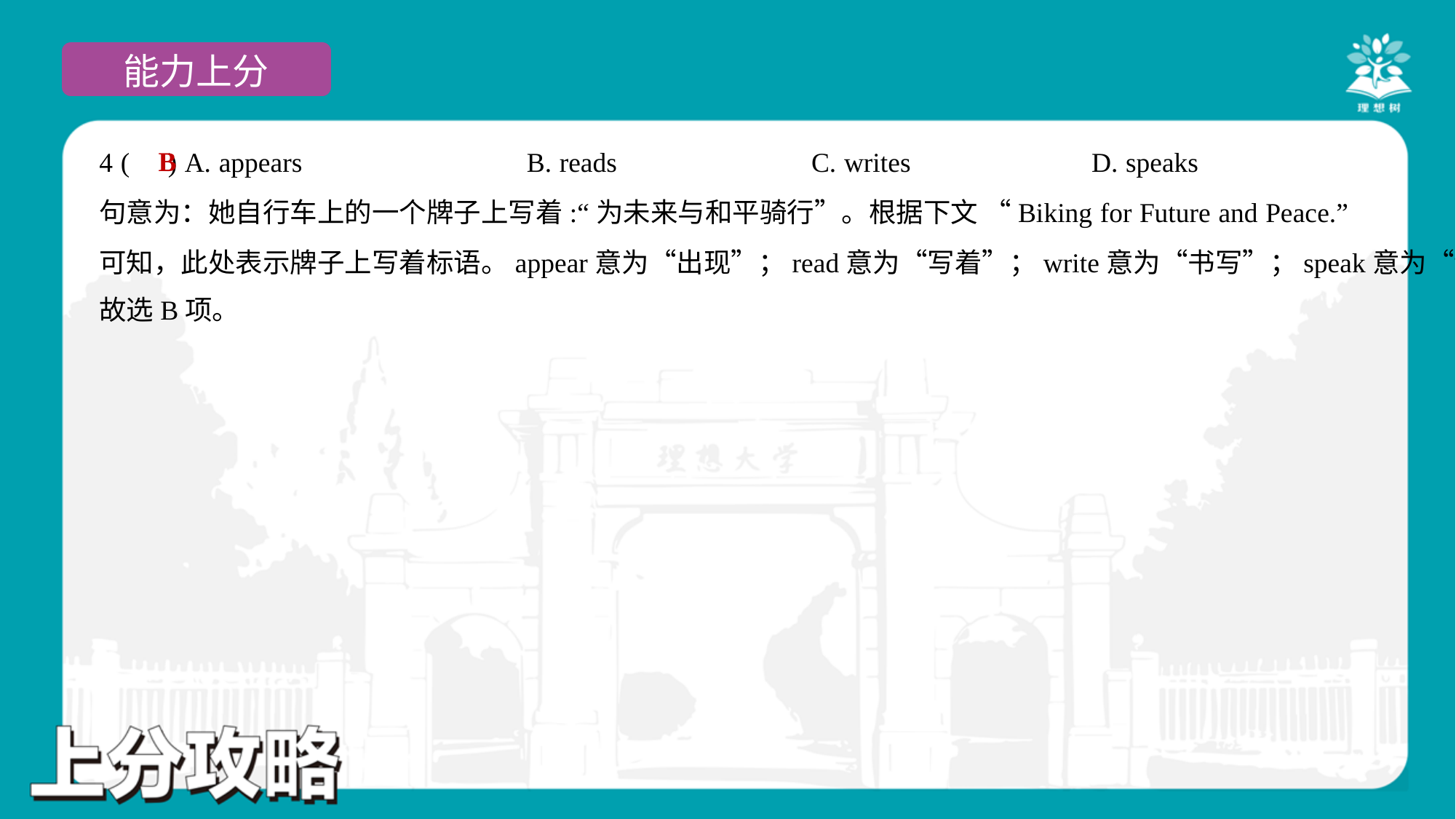

B
4 (     ) A. appears	B. reads	C. writes	D. speaks
句意为：她自行车上的一个牌子上写着:“为未来与和平骑行”。根据下文 “Biking for Future and Peace.”
可知，此处表示牌子上写着标语。appear意为“出现”；read意为“写着”；write意为“书写”；speak意为“说”。
故选B项。